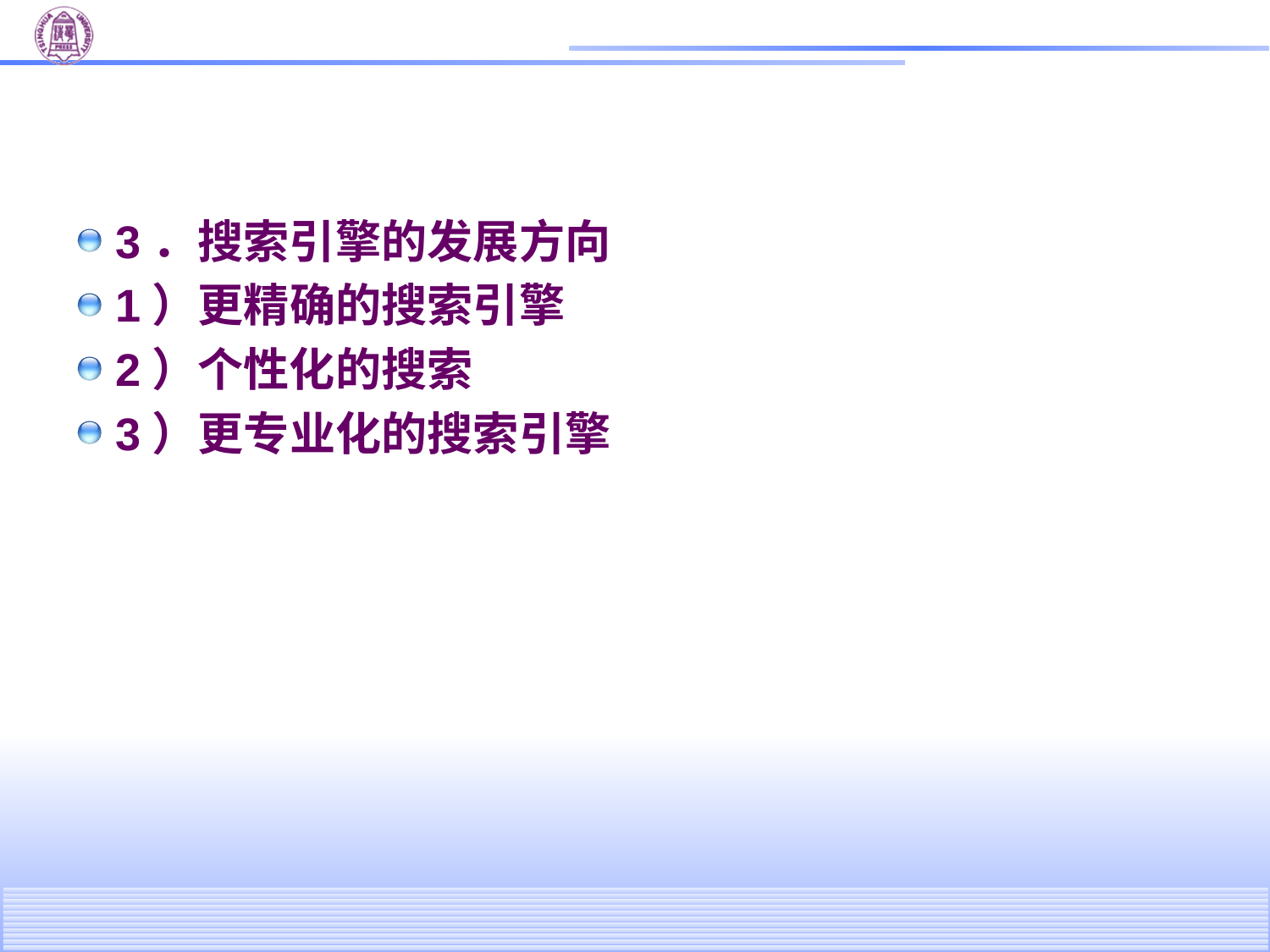

#
3．搜索引擎的发展方向
1）更精确的搜索引擎
2）个性化的搜索
3）更专业化的搜索引擎